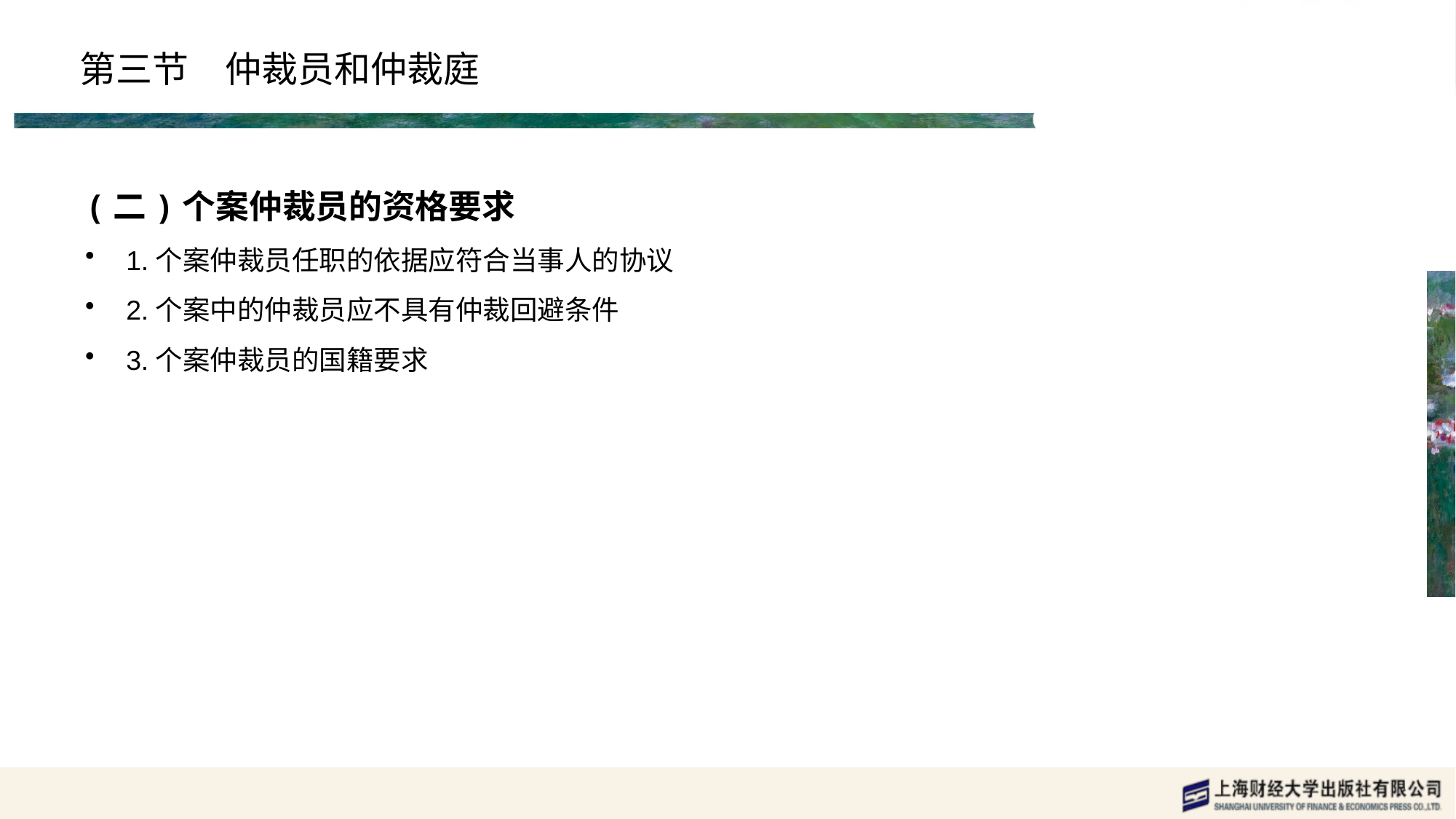

# 第三节　仲裁员和仲裁庭
(二)个案仲裁员的资格要求
1.个案仲裁员任职的依据应符合当事人的协议
2.个案中的仲裁员应不具有仲裁回避条件
3.个案仲裁员的国籍要求